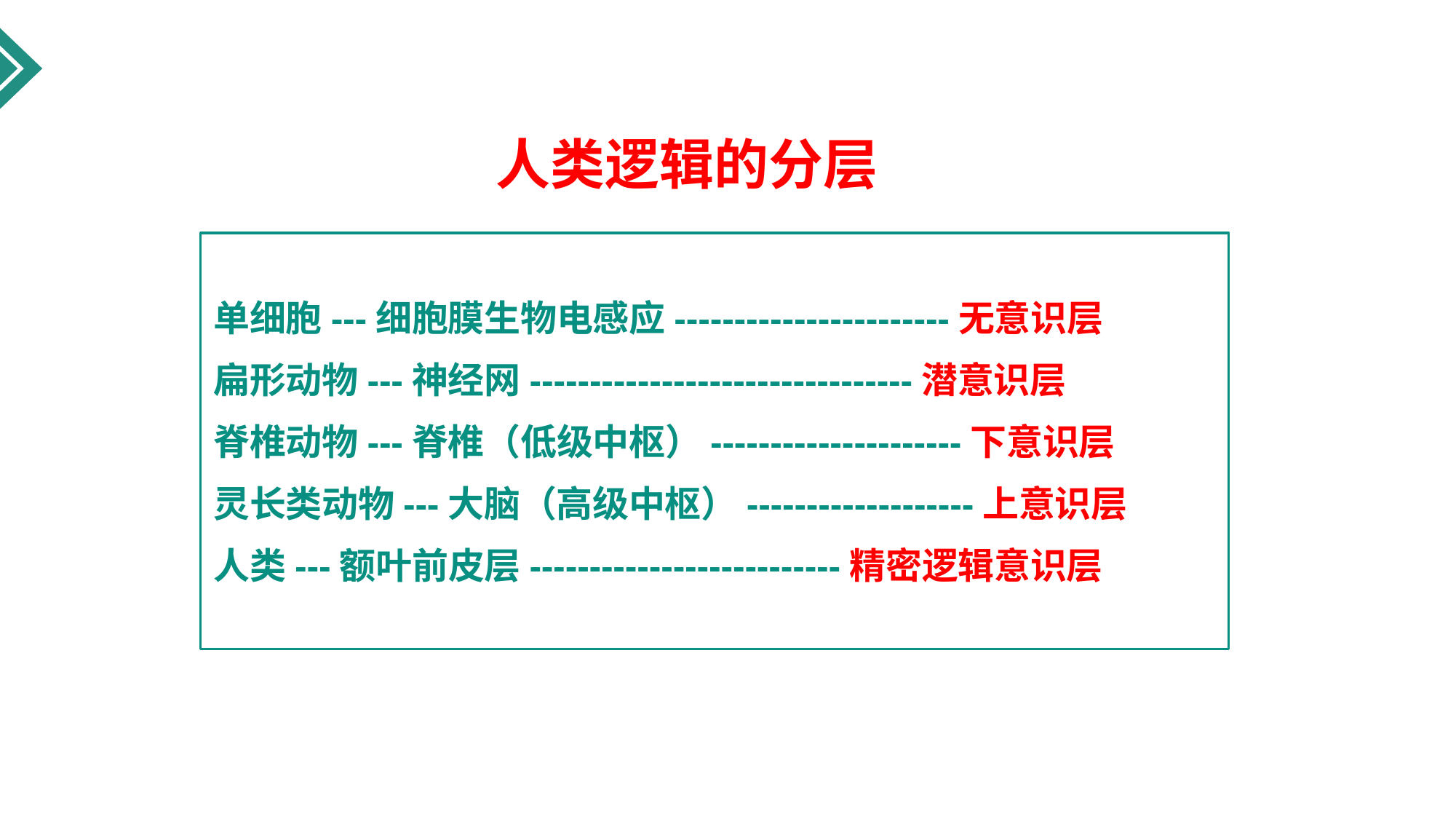

人类逻辑的分层
单细胞---细胞膜生物电感应-----------------------无意识层
扁形动物---神经网--------------------------------潜意识层
脊椎动物---脊椎（低级中枢）---------------------下意识层
灵长类动物---大脑（高级中枢）-------------------上意识层
人类---额叶前皮层--------------------------精密逻辑意识层